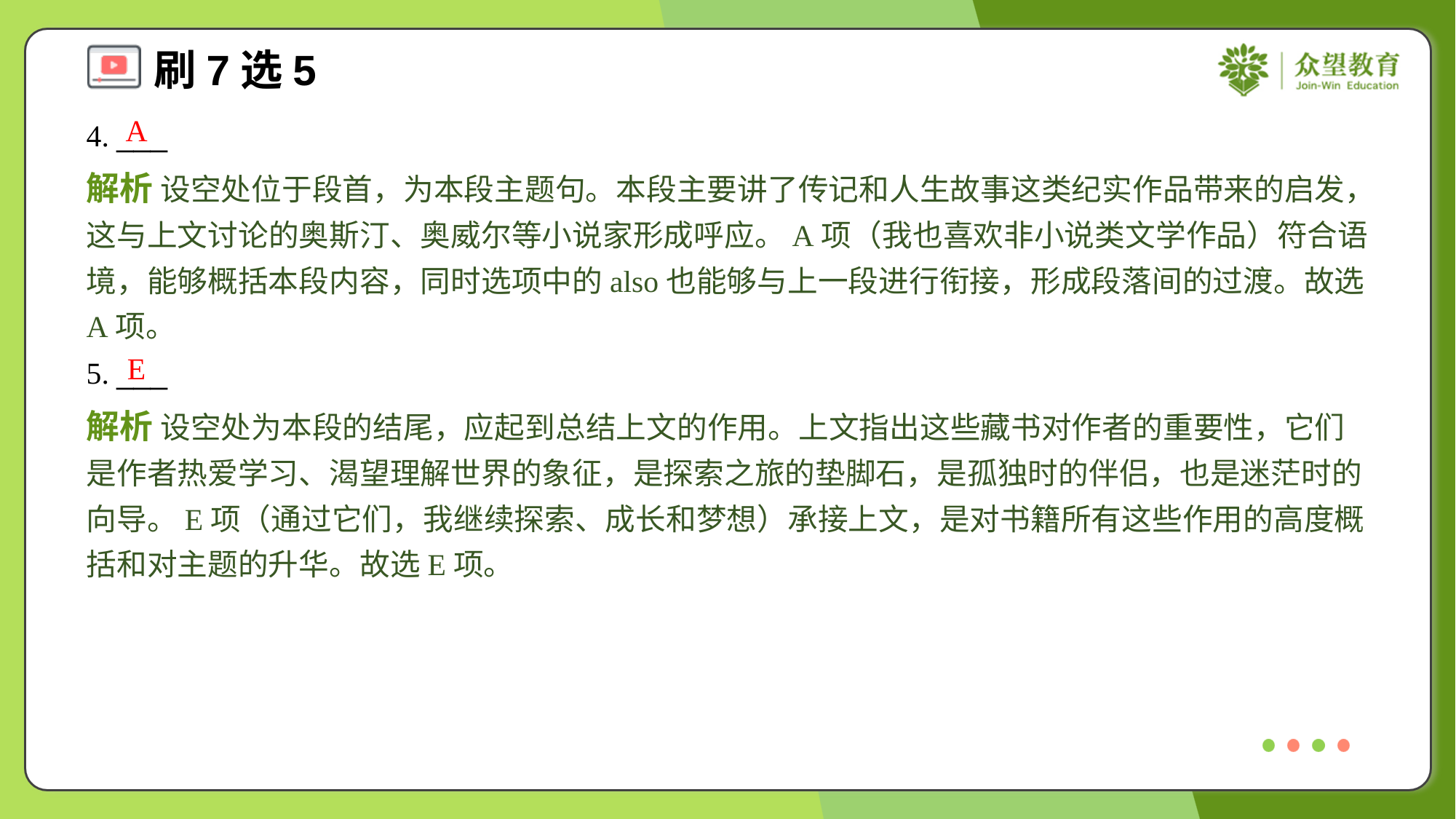

A
4. ___
解析 设空处位于段首，为本段主题句。本段主要讲了传记和人生故事这类纪实作品带来的启发，这与上文讨论的奥斯汀、奥威尔等小说家形成呼应。A项（我也喜欢非小说类文学作品）符合语境，能够概括本段内容，同时选项中的also也能够与上一段进行衔接，形成段落间的过渡。故选A项。
E
5. ___
解析 设空处为本段的结尾，应起到总结上文的作用。上文指出这些藏书对作者的重要性，它们是作者热爱学习、渴望理解世界的象征，是探索之旅的垫脚石，是孤独时的伴侣，也是迷茫时的向导。E项（通过它们，我继续探索、成长和梦想）承接上文，是对书籍所有这些作用的高度概括和对主题的升华。故选E项。